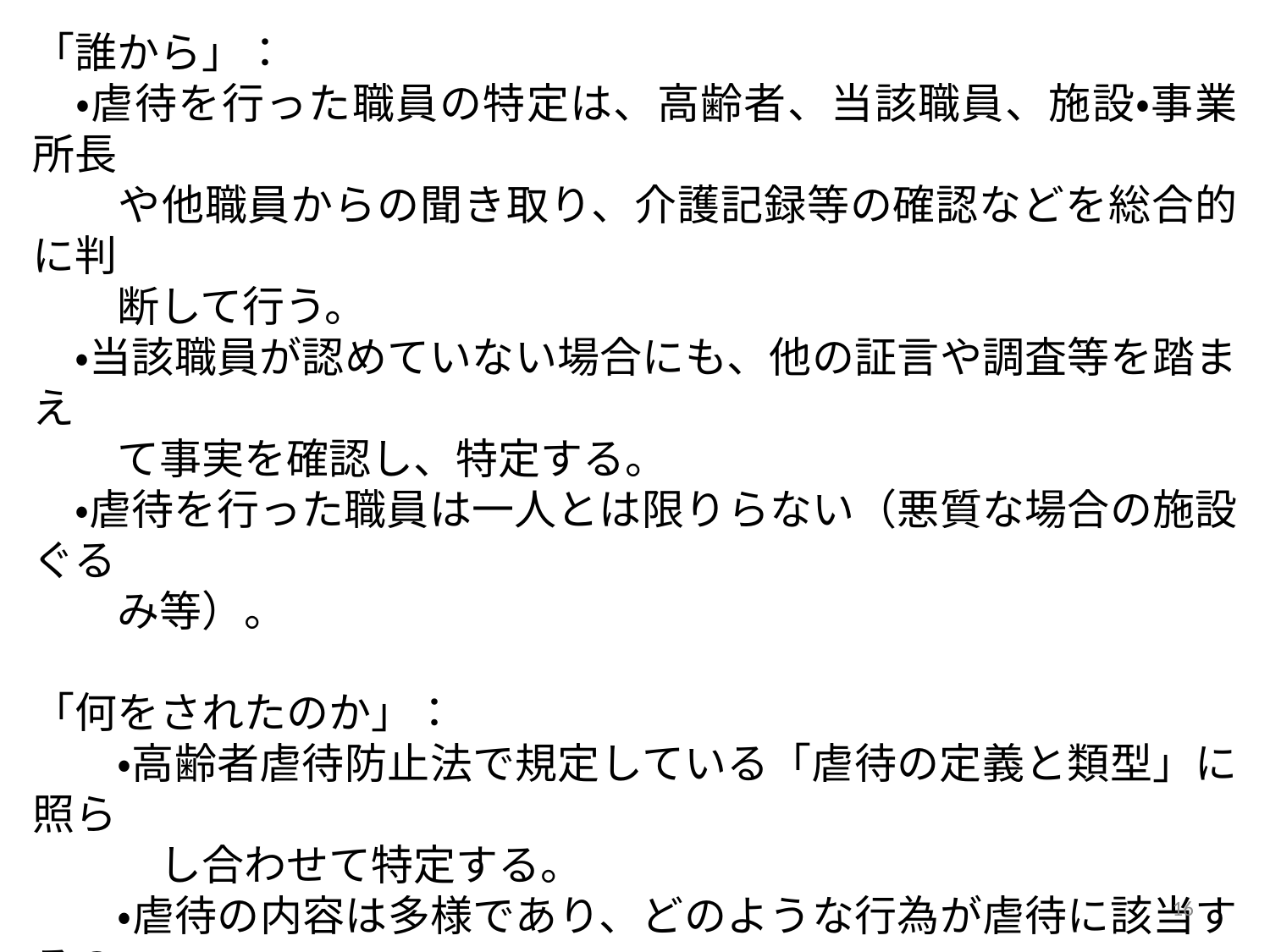

「誰から」：
　・虐待を行った職員の特定は、高齢者、当該職員、施設・事業所長
　　や他職員からの聞き取り、介護記録等の確認などを総合的に判
　　断して行う。
　・当該職員が認めていない場合にも、他の証言や調査等を踏まえ
　　て事実を確認し、特定する。
　・虐待を行った職員は一人とは限りらない（悪質な場合の施設ぐる
　　み等）。

「何をされたのか」：
　　・高齢者虐待防止法で規定している「虐待の定義と類型」に照ら
　　　し合わせて特定する。
　　・虐待の内容は多様であり、どのような行為が虐待に該当するの
　　　か判断に迷う場合は、法の趣旨、判例、過去の虐待事例、国の
　　　事務連絡（手引きＰ９２）等、専門家等の意見、都道府県や国へ
　　　の照会などを参考に判断 していく必要がある。

16